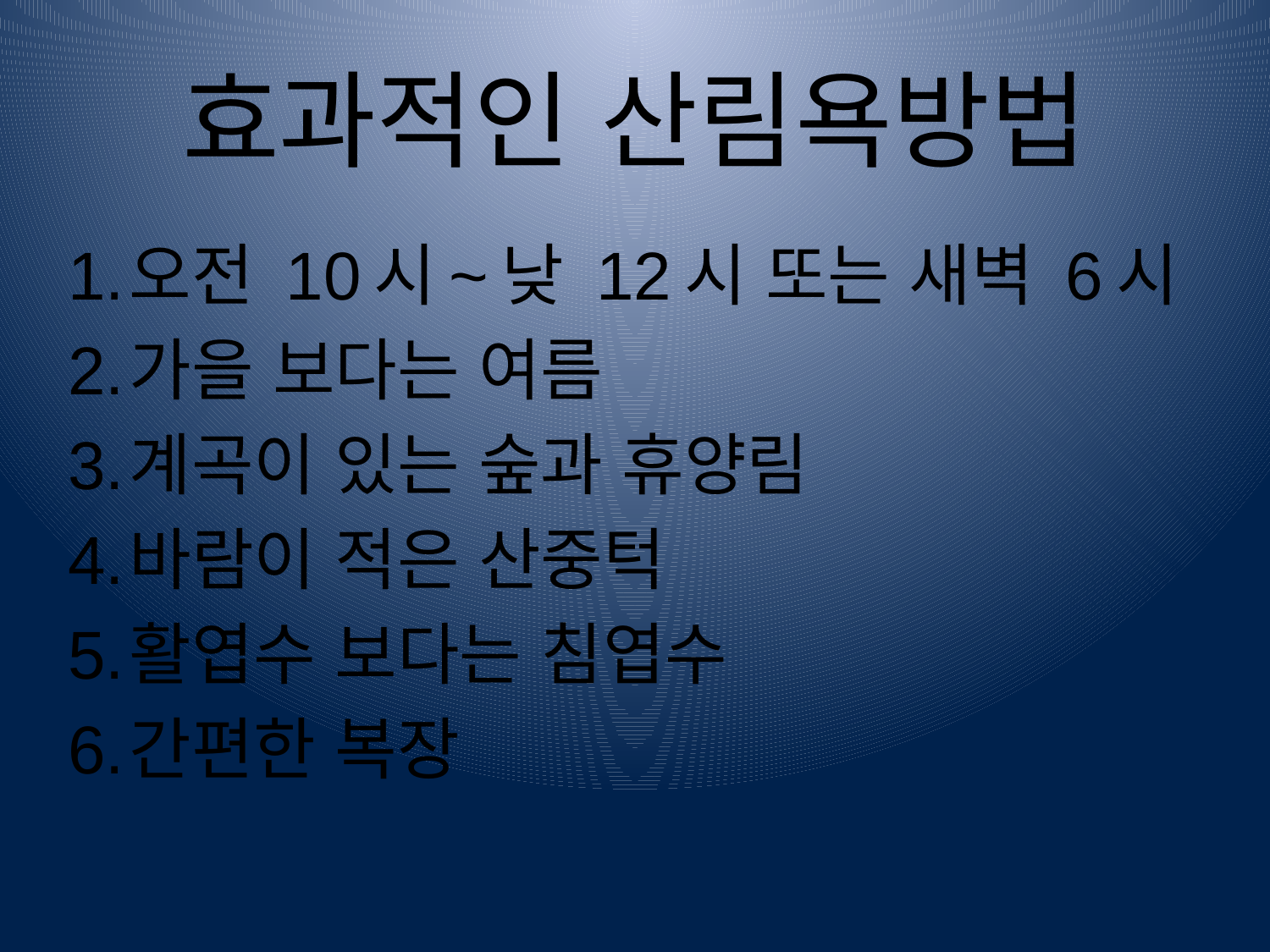

# 효과적인 산림욕방법
오전 10시~낮 12시 또는 새벽 6시
가을 보다는 여름
계곡이 있는 숲과 휴양림
바람이 적은 산중턱
활엽수 보다는 침엽수
간편한 복장